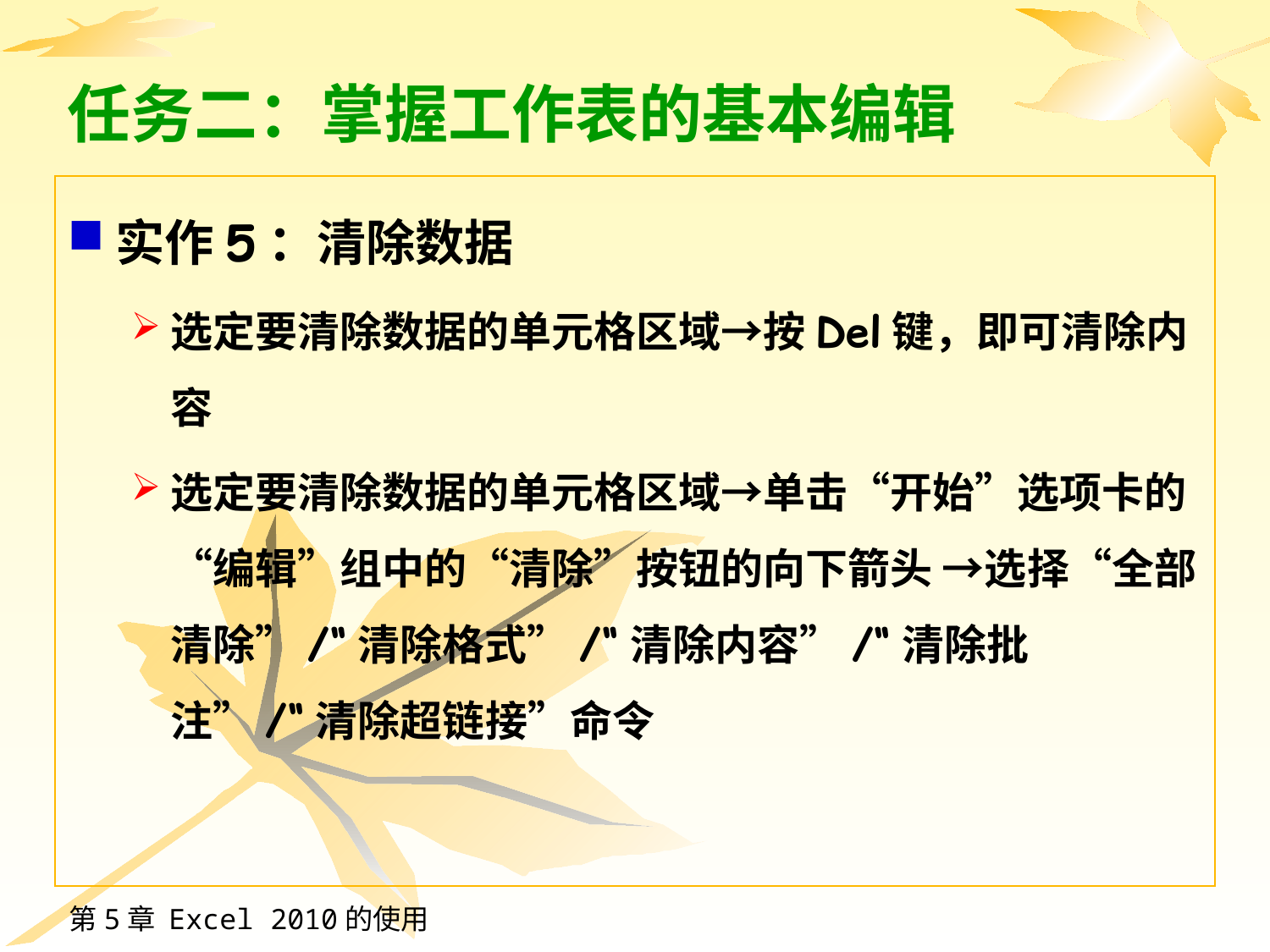

# 任务二：掌握工作表的基本编辑
实作5：清除数据
选定要清除数据的单元格区域→按Del键，即可清除内容
选定要清除数据的单元格区域→单击“开始”选项卡的“编辑”组中的“清除”按钮的向下箭头 →选择“全部清除”/“清除格式”/“清除内容”/“清除批注”/“清除超链接”命令